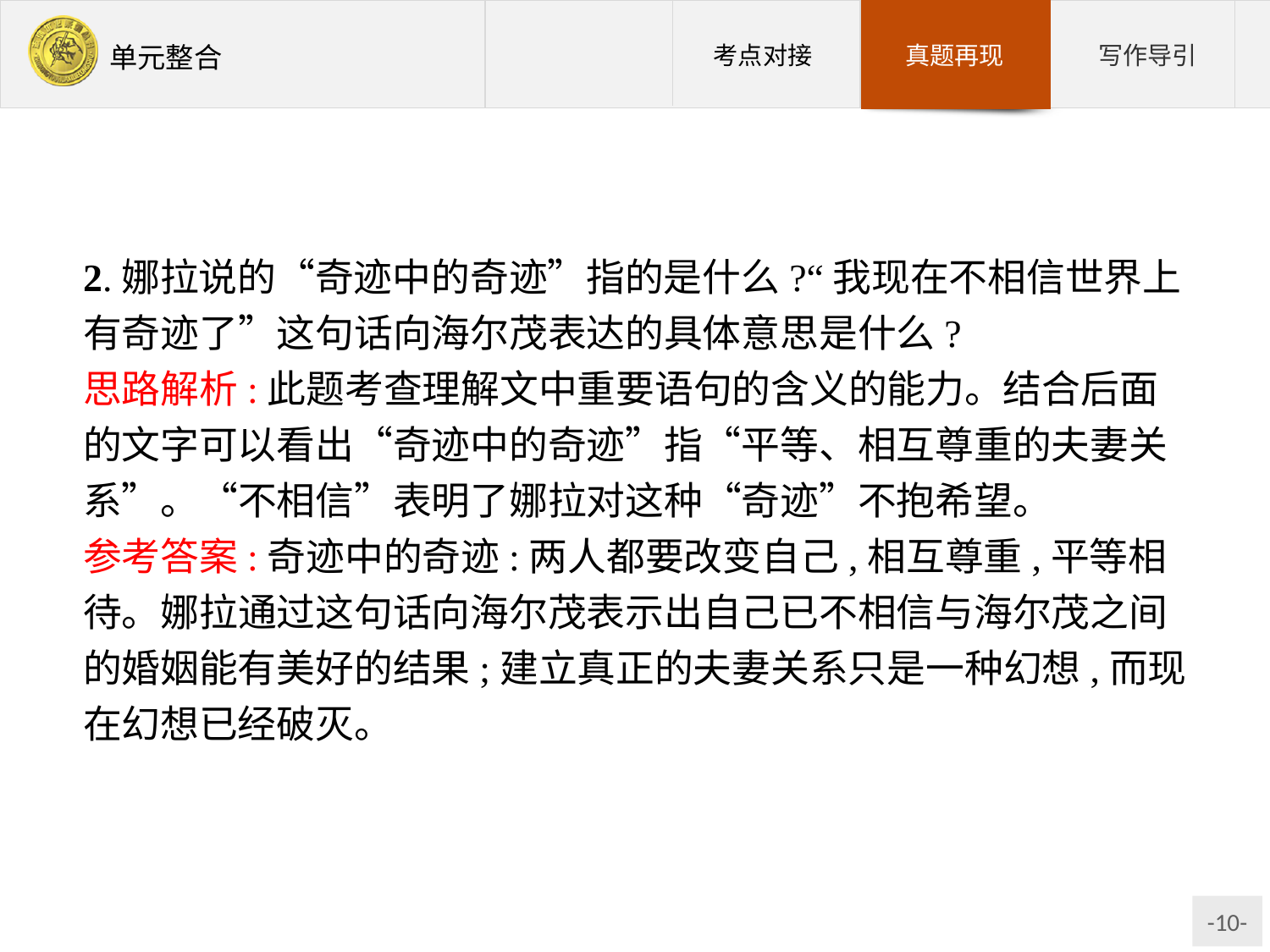

2.娜拉说的“奇迹中的奇迹”指的是什么?“我现在不相信世界上有奇迹了”这句话向海尔茂表达的具体意思是什么?
思路解析:此题考查理解文中重要语句的含义的能力。结合后面的文字可以看出“奇迹中的奇迹”指“平等、相互尊重的夫妻关系”。“不相信”表明了娜拉对这种“奇迹”不抱希望。
参考答案:奇迹中的奇迹:两人都要改变自己,相互尊重,平等相待。娜拉通过这句话向海尔茂表示出自己已不相信与海尔茂之间的婚姻能有美好的结果;建立真正的夫妻关系只是一种幻想,而现在幻想已经破灭。